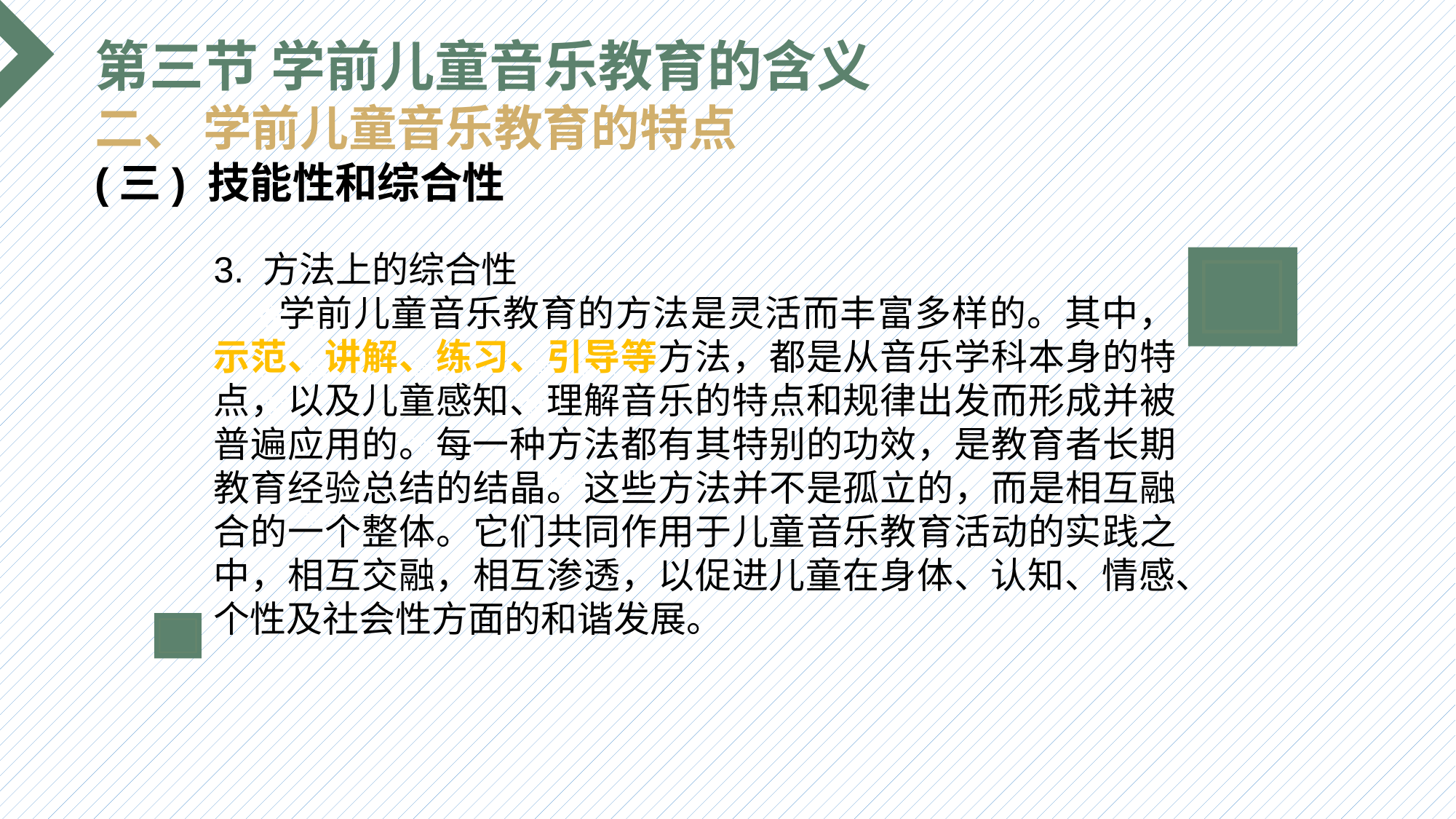

第三节 学前儿童音乐教育的含义
二、 学前儿童音乐教育的特点
(三) 技能性和综合性

3. 方法上的综合性
      学前儿童音乐教育的方法是灵活而丰富多样的。其中，示范、讲解、练习、引导等方法，都是从音乐学科本身的特点，以及儿童感知、理解音乐的特点和规律出发而形成并被普遍应用的。每一种方法都有其特别的功效，是教育者长期教育经验总结的结晶。这些方法并不是孤立的，而是相互融合的一个整体。它们共同作用于儿童音乐教育活动的实践之中，相互交融，相互渗透，以促进儿童在身体、认知、情感、个性及社会性方面的和谐发展。

选题背景
输入您的内容，请简要说明，言简意赅即可输入您的内容，请简要说明，言简意赅即可输入您的内容，请简要说明，言简意赅即可输入您的内容，请简要说明，言简意赅即可